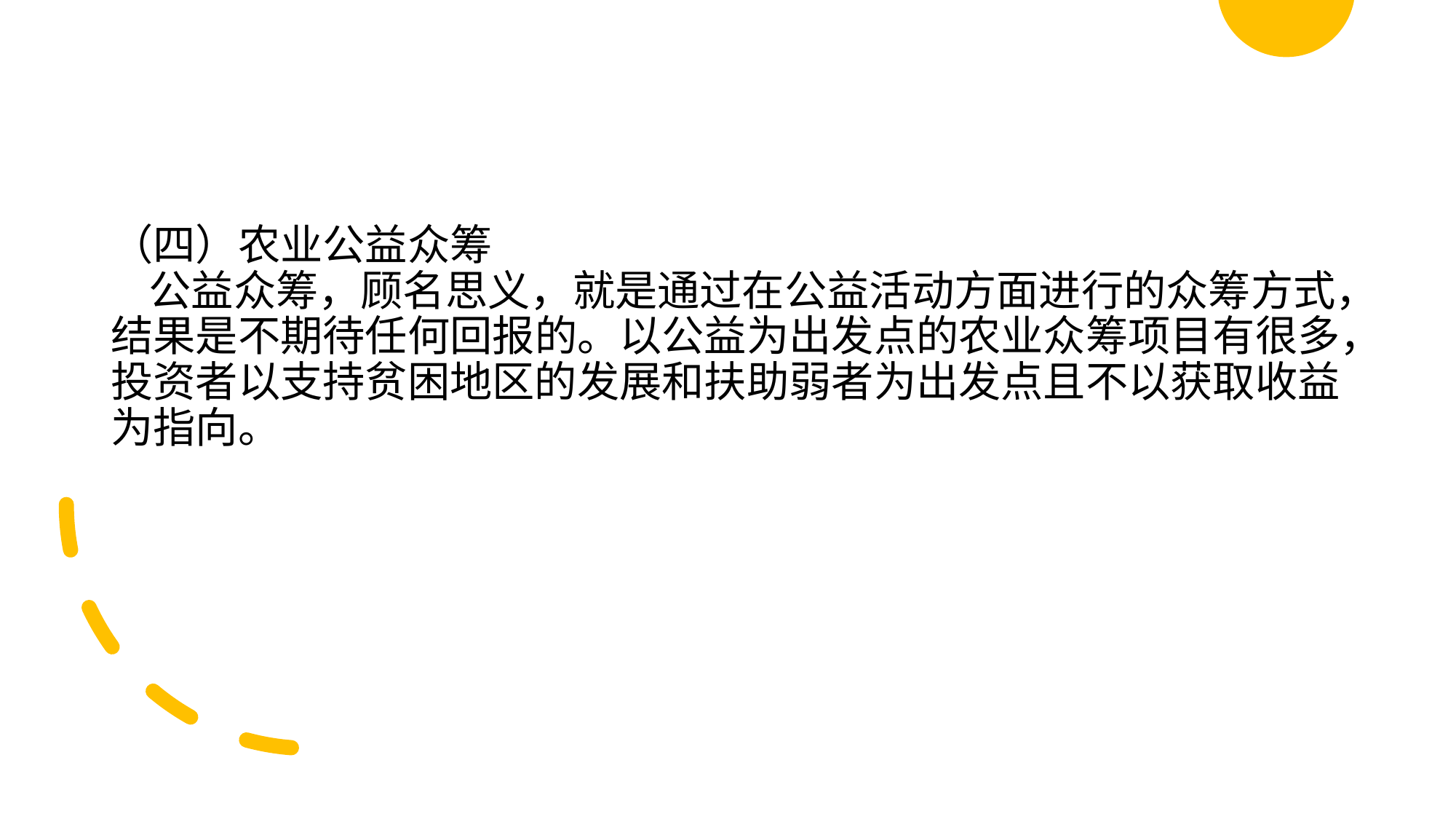

#
（四）农业公益众筹
    公益众筹，顾名思义，就是通过在公益活动方面进行的众筹方式，结果是不期待任何回报的。以公益为出发点的农业众筹项目有很多，投资者以支持贫困地区的发展和扶助弱者为出发点且不以获取收益为指向。